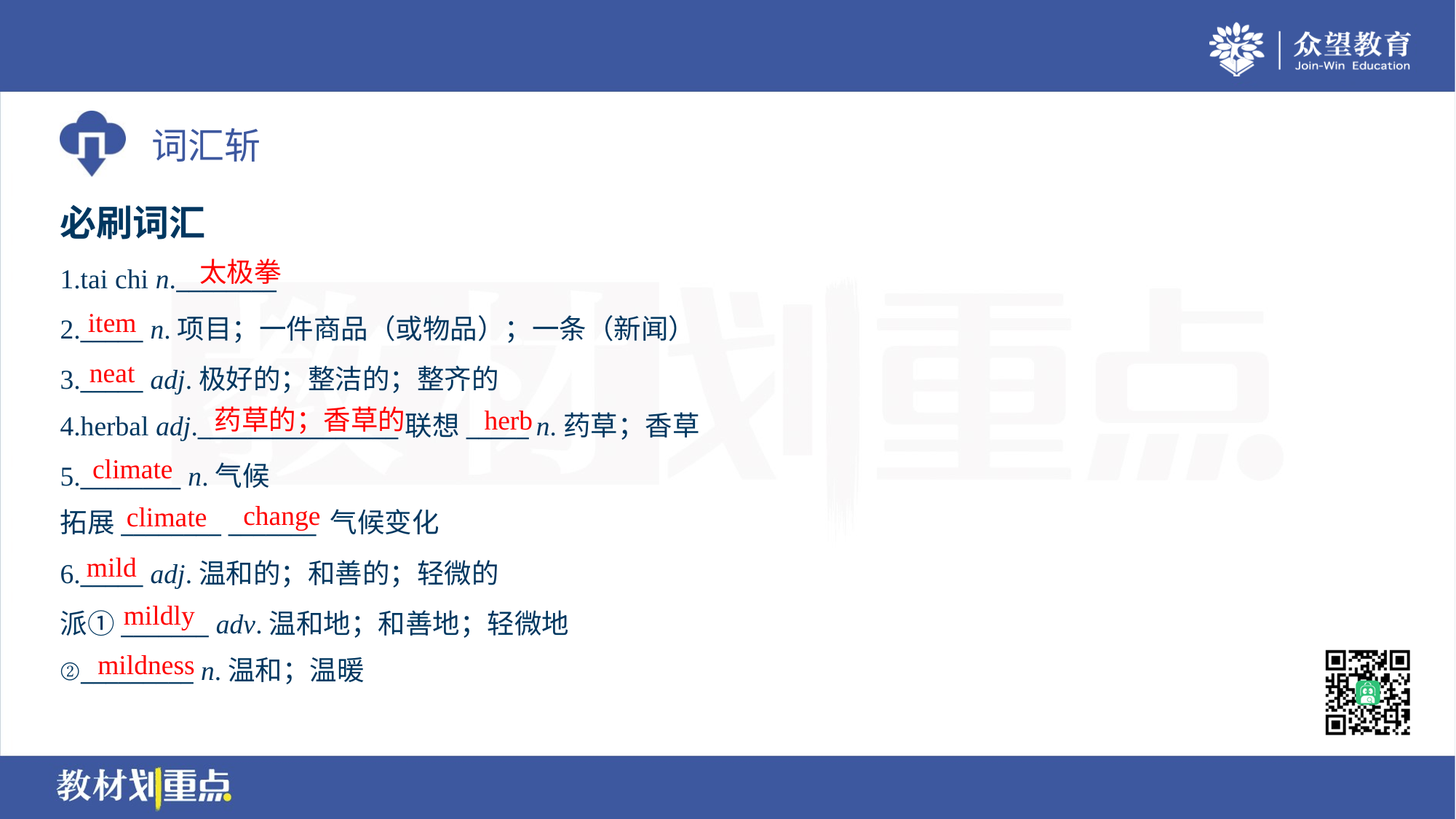

必刷词汇
太极拳
1.tai chi n.________
2._____ n.项目；一件商品（或物品）；一条（新闻）
3._____ adj.极好的；整洁的；整齐的
4.herbal adj.________________联想_____ n.药草；香草
item
neat
药草的；香草的
herb
climate
5.________ n.气候
拓展________ _______ 气候变化
change
climate
mild
6._____ adj.温和的；和善的；轻微的
派①_______ adv.温和地；和善地；轻微地
②_________ n.温和；温暖
mildly
mildness